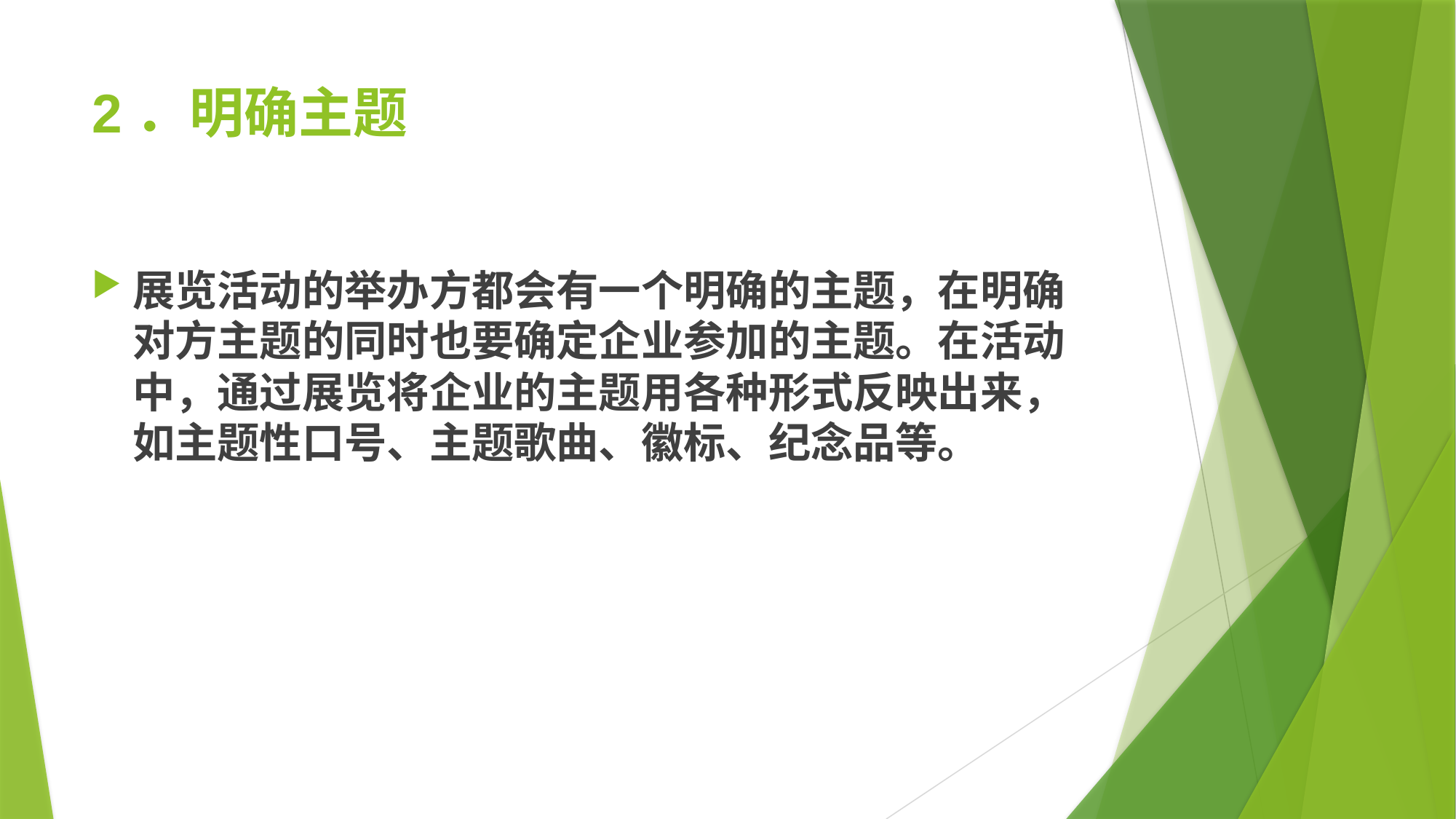

# 2．明确主题
展览活动的举办方都会有一个明确的主题，在明确对方主题的同时也要确定企业参加的主题。在活动中，通过展览将企业的主题用各种形式反映出来，如主题性口号、主题歌曲、徽标、纪念品等。